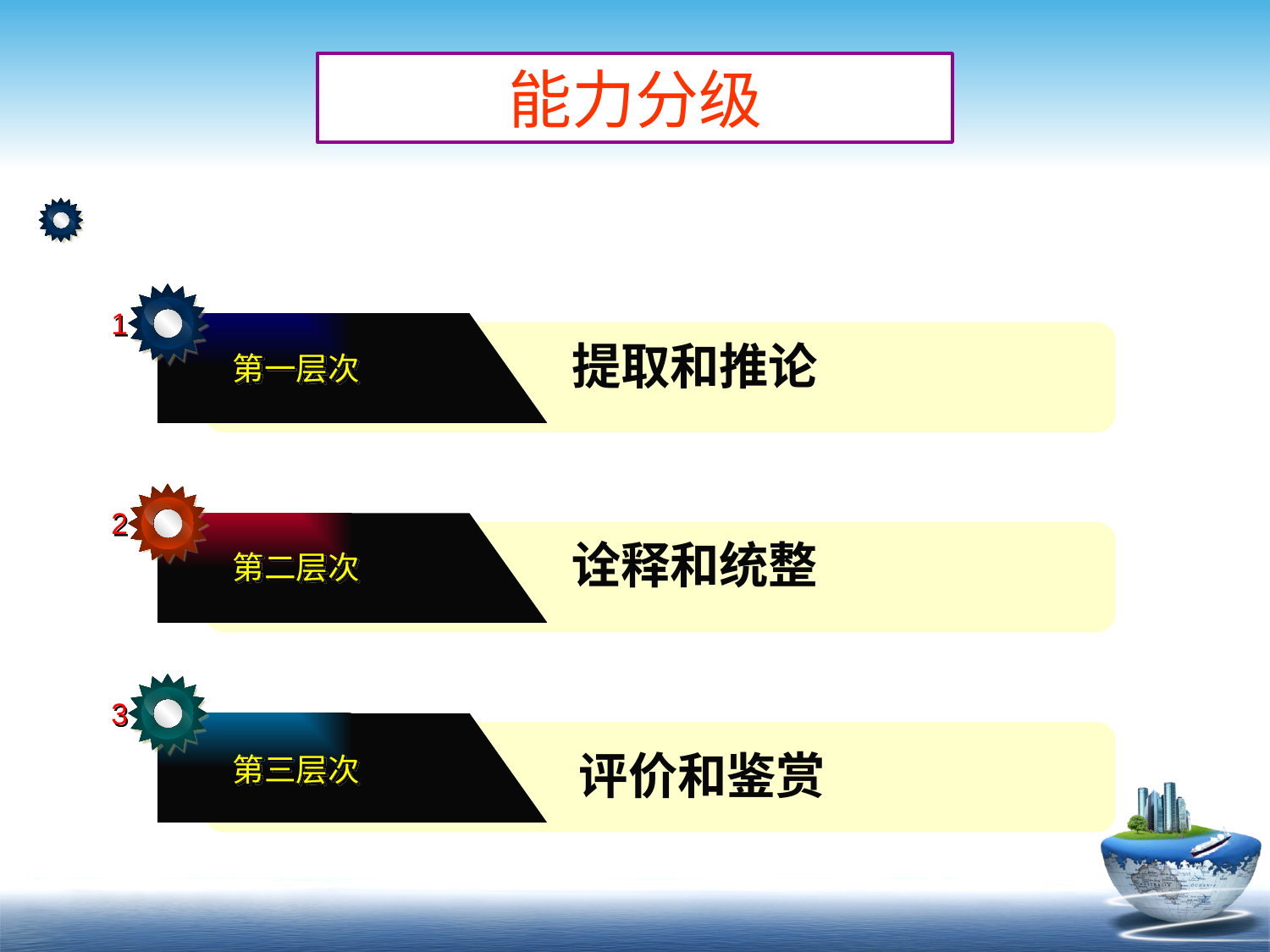

能力分级

1

提取和推论
第一层次

2

诠释和统整
第二层次

3

评价和鉴赏
第三层次